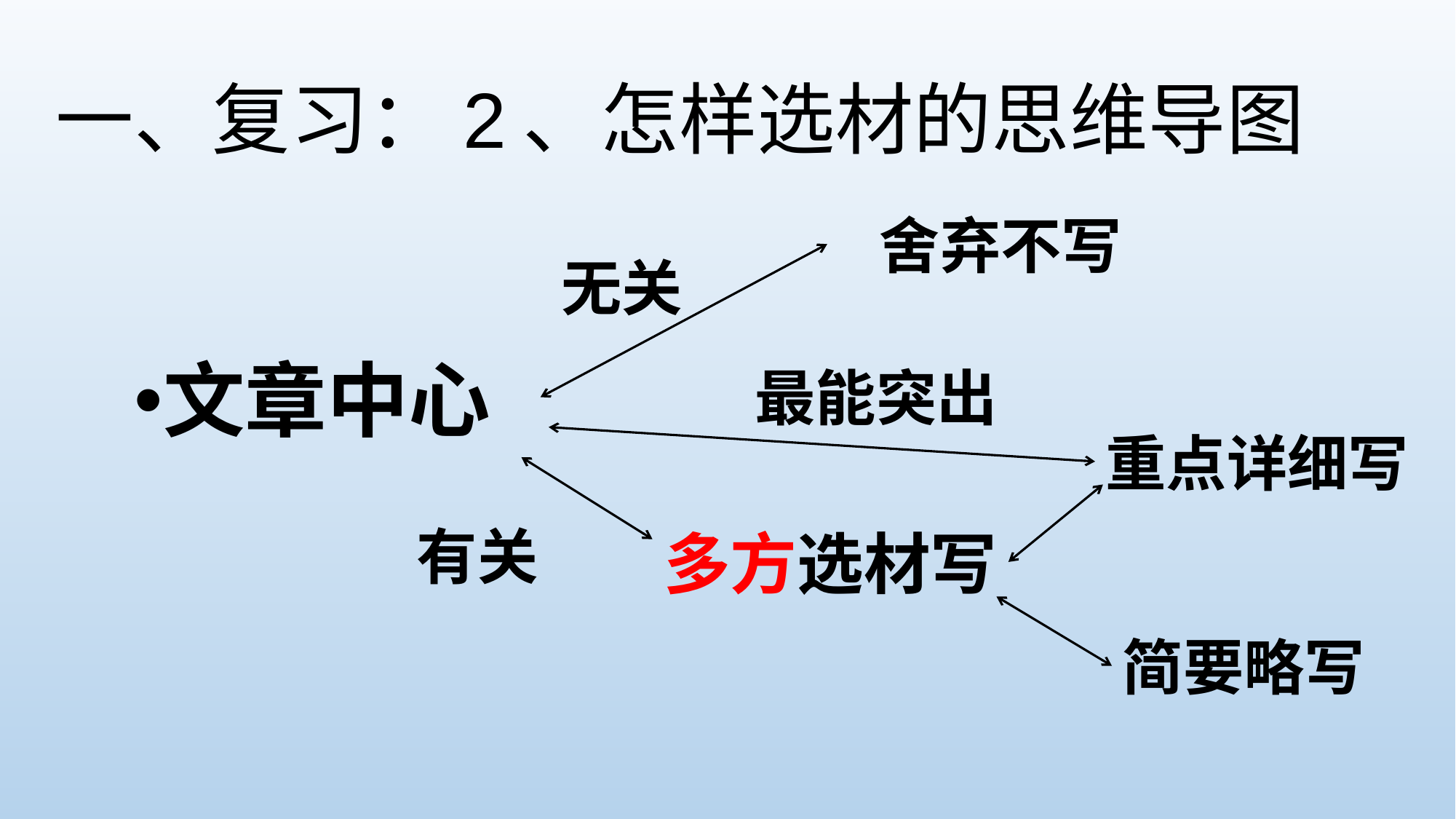

# 一、复习：2、怎样选材的思维导图
舍弃不写
无关
文章中心
最能突出
重点详细写
有关
多方选材写
简要略写